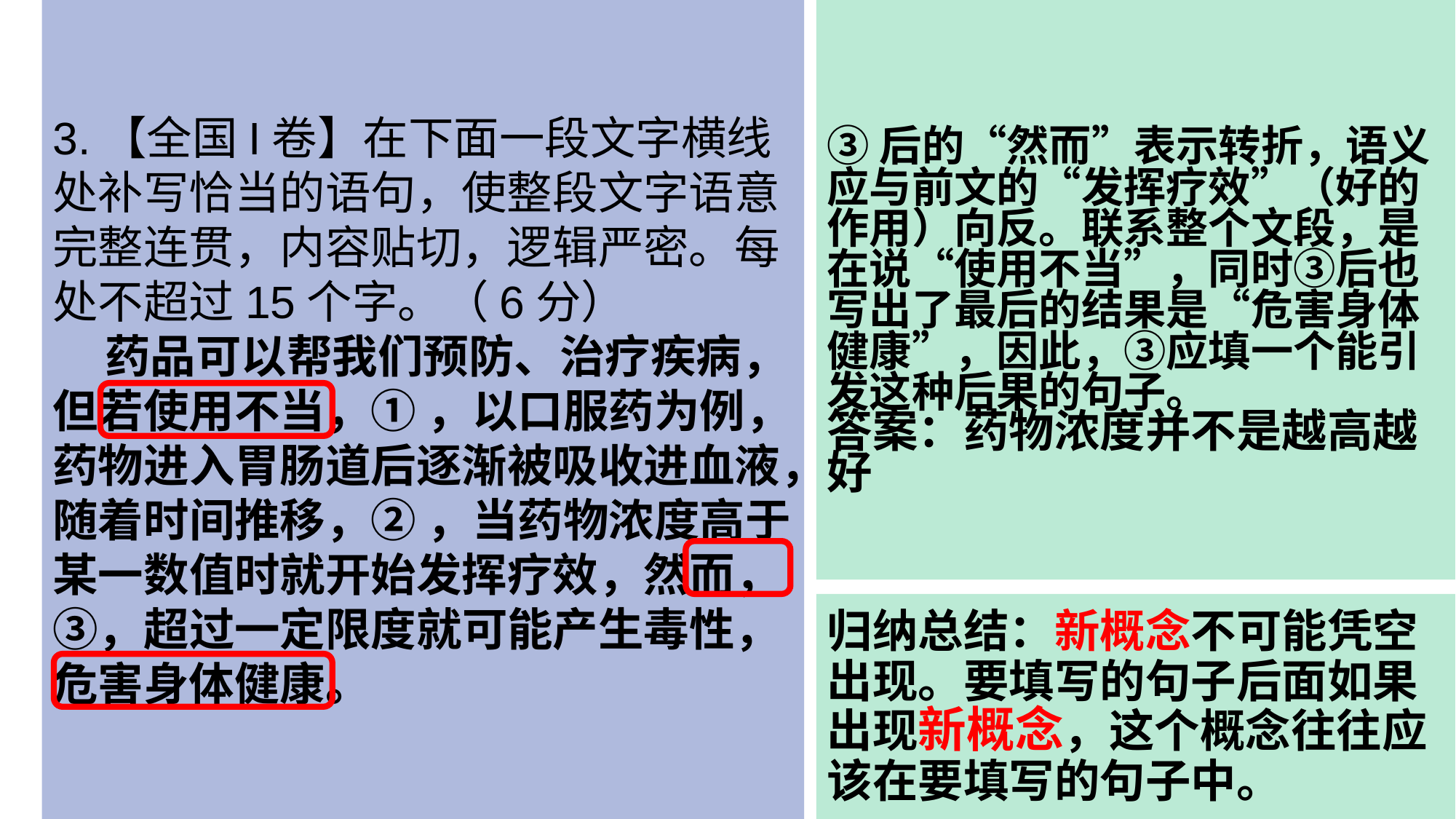

3.【全国I卷】在下面一段文字横线处补写恰当的语句，使整段文字语意完整连贯，内容贴切，逻辑严密。每处不超过15个字。（6分）
    药品可以帮我们预防、治疗疾病，但若使用不当，① ，以口服药为例，药物进入胃肠道后逐渐被吸收进血液，随着时间推移，② ，当药物浓度高于某一数值时就开始发挥疗效，然而，③，超过一定限度就可能产生毒性，危害身体健康。

③后的“然而”表示转折，语义应与前文的“发挥疗效”（好的作用）向反。联系整个文段，是在说“使用不当”，同时③后也写出了最后的结果是“危害身体健康”，因此，③应填一个能引发这种后果的句子。
答案：药物浓度并不是越高越好

归纳总结：新概念不可能凭空出现。要填写的句子后面如果出现新概念，这个概念往往应该在要填写的句子中。